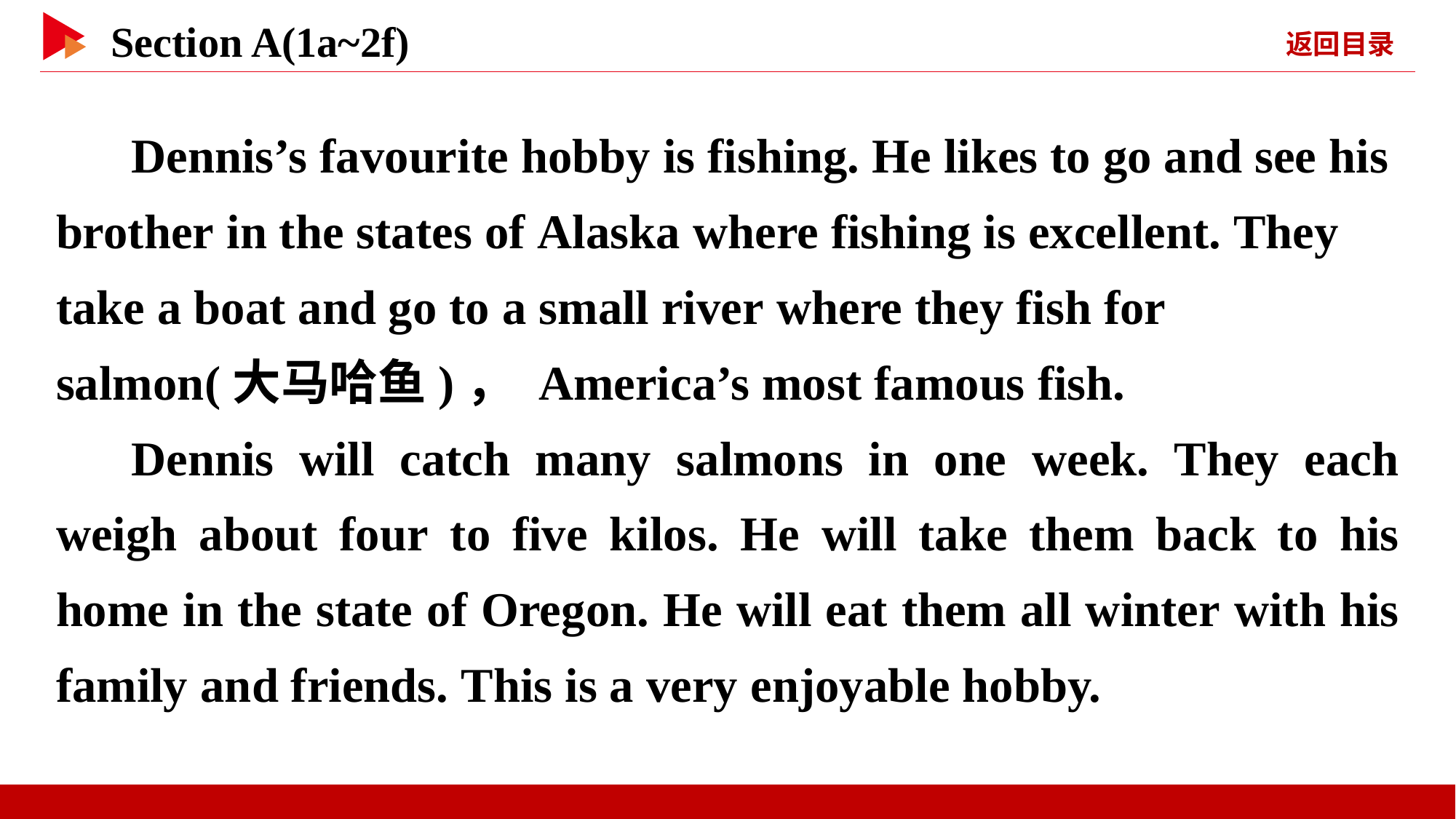

Dennis’s favourite hobby is fishing. He likes to go and see his brother in the states of Alaska where fishing is excellent. They take a boat and go to a small river where they fish for salmon(大马哈鱼)， America’s most famous fish.
Dennis will catch many salmons in one week. They each weigh about four to five kilos. He will take them back to his home in the state of Oregon. He will eat them all winter with his family and friends. This is a very enjoyable hobby.